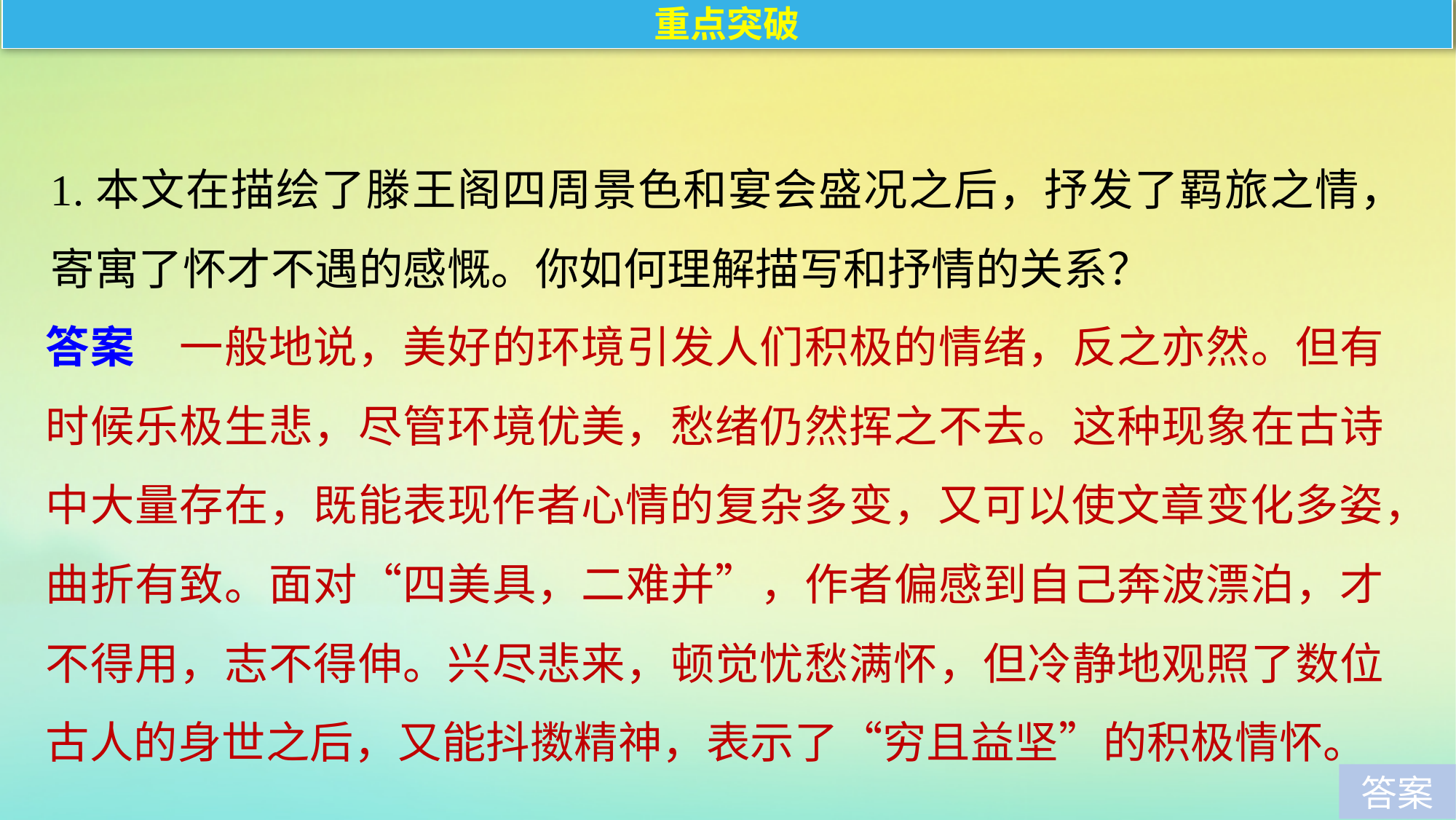

重点突破
1.本文在描绘了滕王阁四周景色和宴会盛况之后，抒发了羁旅之情，寄寓了怀才不遇的感慨。你如何理解描写和抒情的关系？
答案　一般地说，美好的环境引发人们积极的情绪，反之亦然。但有时候乐极生悲，尽管环境优美，愁绪仍然挥之不去。这种现象在古诗中大量存在，既能表现作者心情的复杂多变，又可以使文章变化多姿，曲折有致。面对“四美具，二难并”，作者偏感到自己奔波漂泊，才不得用，志不得伸。兴尽悲来，顿觉忧愁满怀，但冷静地观照了数位古人的身世之后，又能抖擞精神，表示了“穷且益坚”的积极情怀。
答案